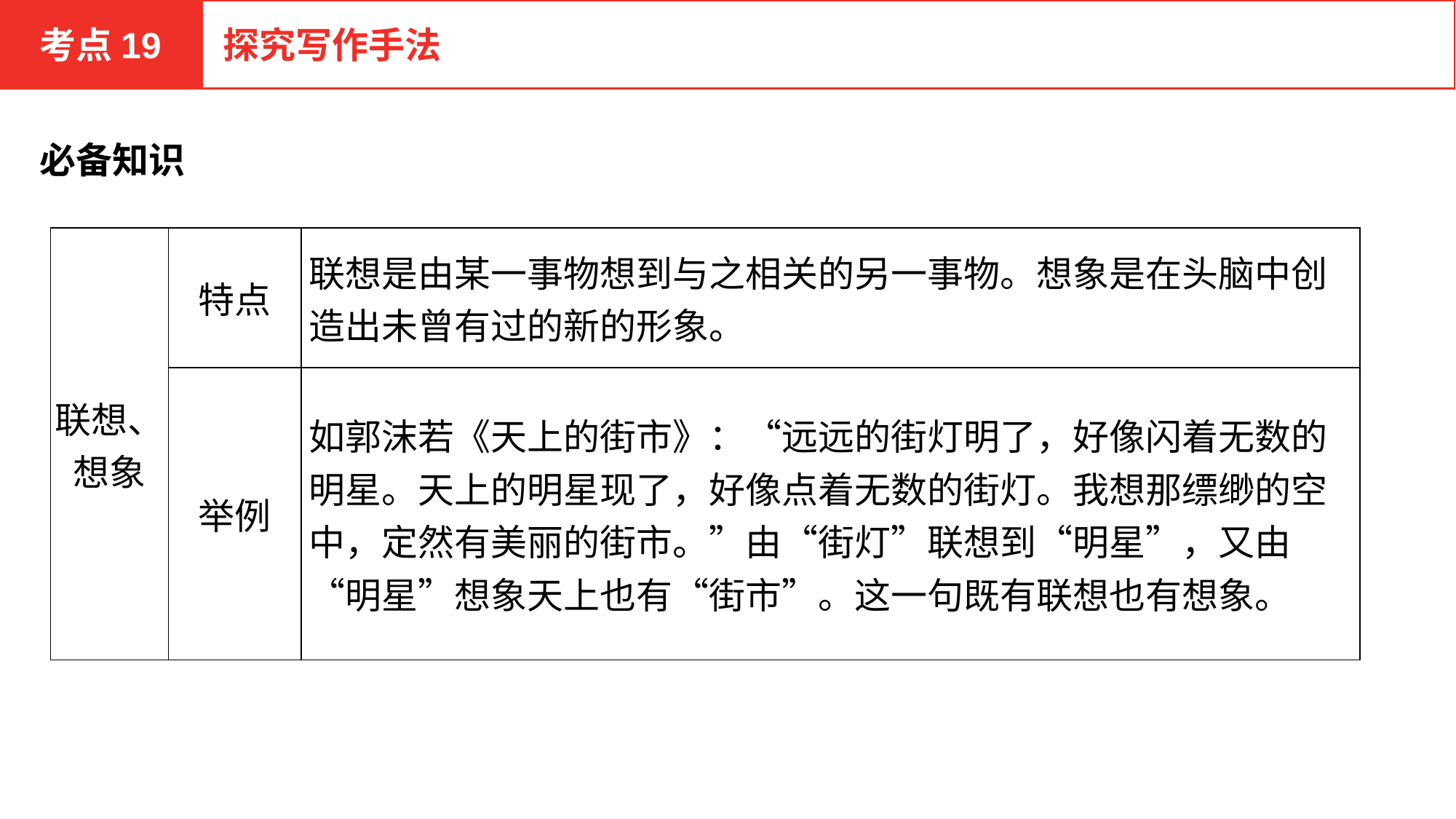

考点19
探究写作手法
必备知识

| 联想、 想象 | 特点 | 联想是由某一事物想到与之相关的另一事物。想象是在头脑中创造出未曾有过的新的形象。 |
| --- | --- | --- |
|  | 举例 | 如郭沫若《天上的街市》：“远远的街灯明了，好像闪着无数的明星。天上的明星现了，好像点着无数的街灯。我想那缥缈的空中，定然有美丽的街市。”由“街灯”联想到“明星”，又由“明星”想象天上也有“街市”。这一句既有联想也有想象。 |